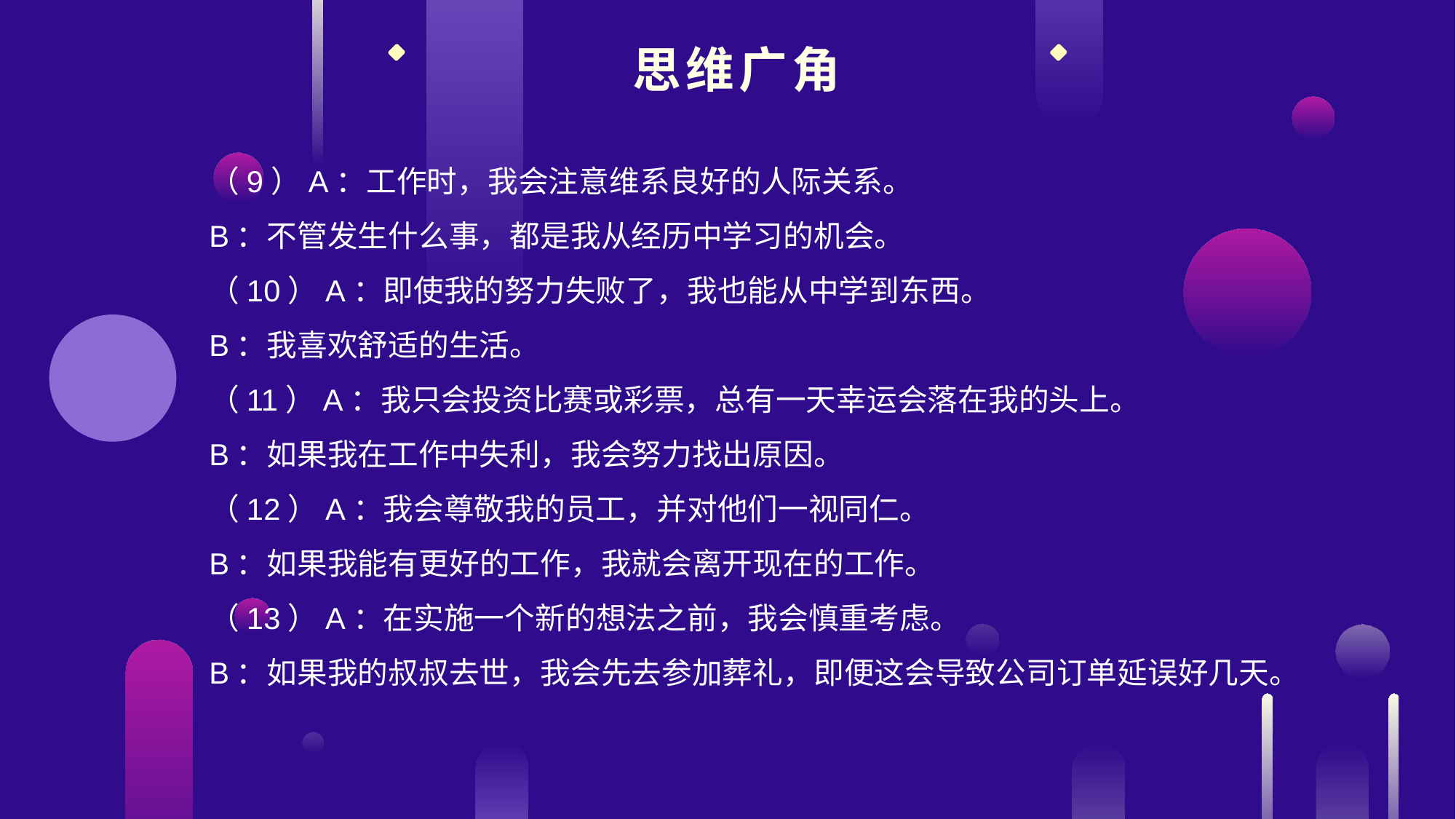

思维广角

（9）A：工作时，我会注意维系良好的人际关系。
B：不管发生什么事，都是我从经历中学习的机会。
（10）A：即使我的努力失败了，我也能从中学到东西。
B：我喜欢舒适的生活。
（11）A：我只会投资比赛或彩票，总有一天幸运会落在我的头上。
B：如果我在工作中失利，我会努力找出原因。
（12）A：我会尊敬我的员工，并对他们一视同仁。
B：如果我能有更好的工作，我就会离开现在的工作。
（13）A：在实施一个新的想法之前，我会慎重考虑。
B：如果我的叔叔去世，我会先去参加葬礼，即便这会导致公司订单延误好几天。